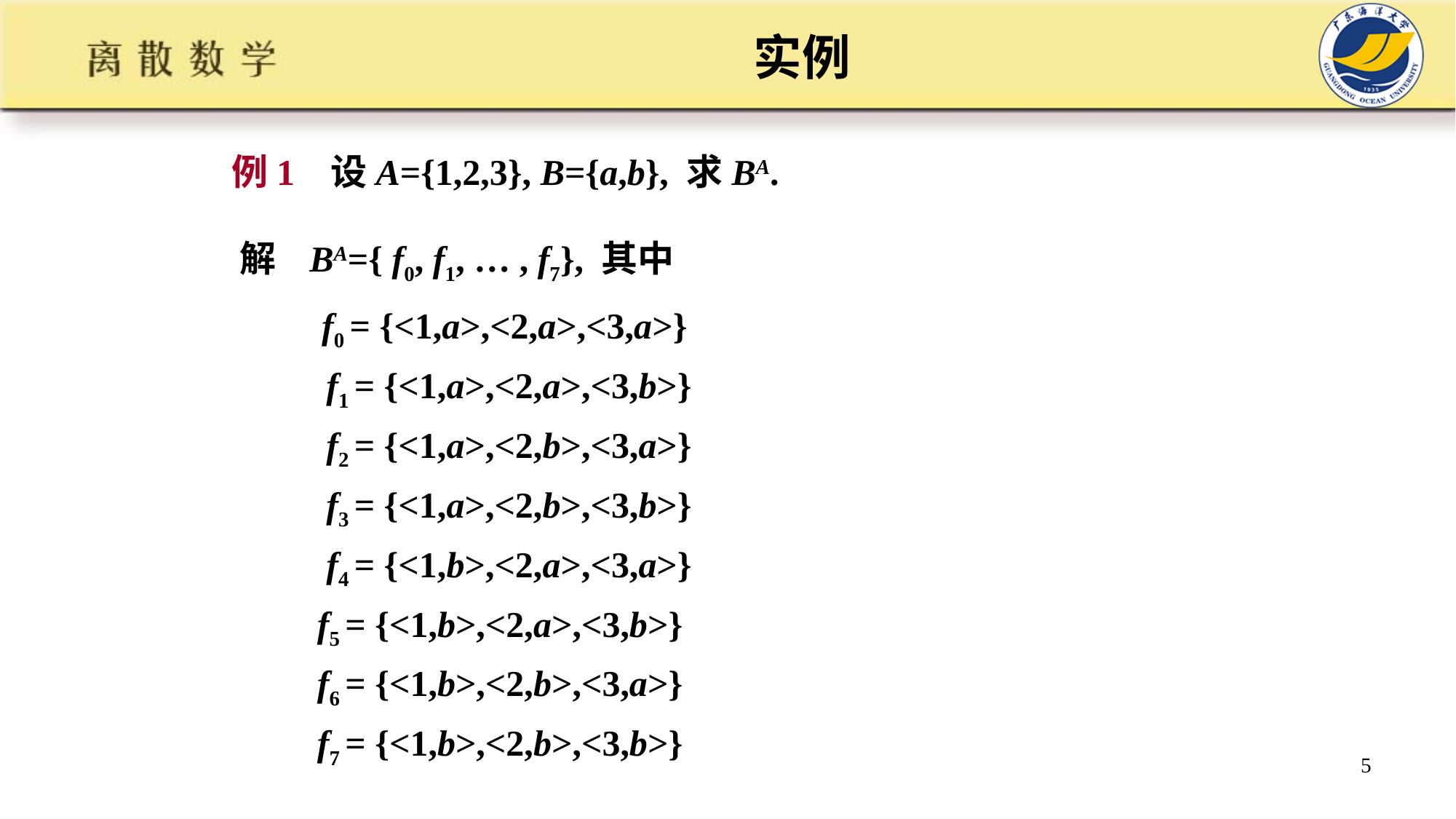

# 实例
例1   设A={1,2,3}, B={a,b}, 求BA.
解   BA={ f0, f1, … , f7}, 其中
         f0 = {<1,a>,<2,a>,<3,a>}
     f1 = {<1,a>,<2,a>,<3,b>}
     f2 = {<1,a>,<2,b>,<3,a>}
     f3 = {<1,a>,<2,b>,<3,b>}
     f4 = {<1,b>,<2,a>,<3,a>}
    f5 = {<1,b>,<2,a>,<3,b>}
    f6 = {<1,b>,<2,b>,<3,a>}
    f7 = {<1,b>,<2,b>,<3,b>}
5